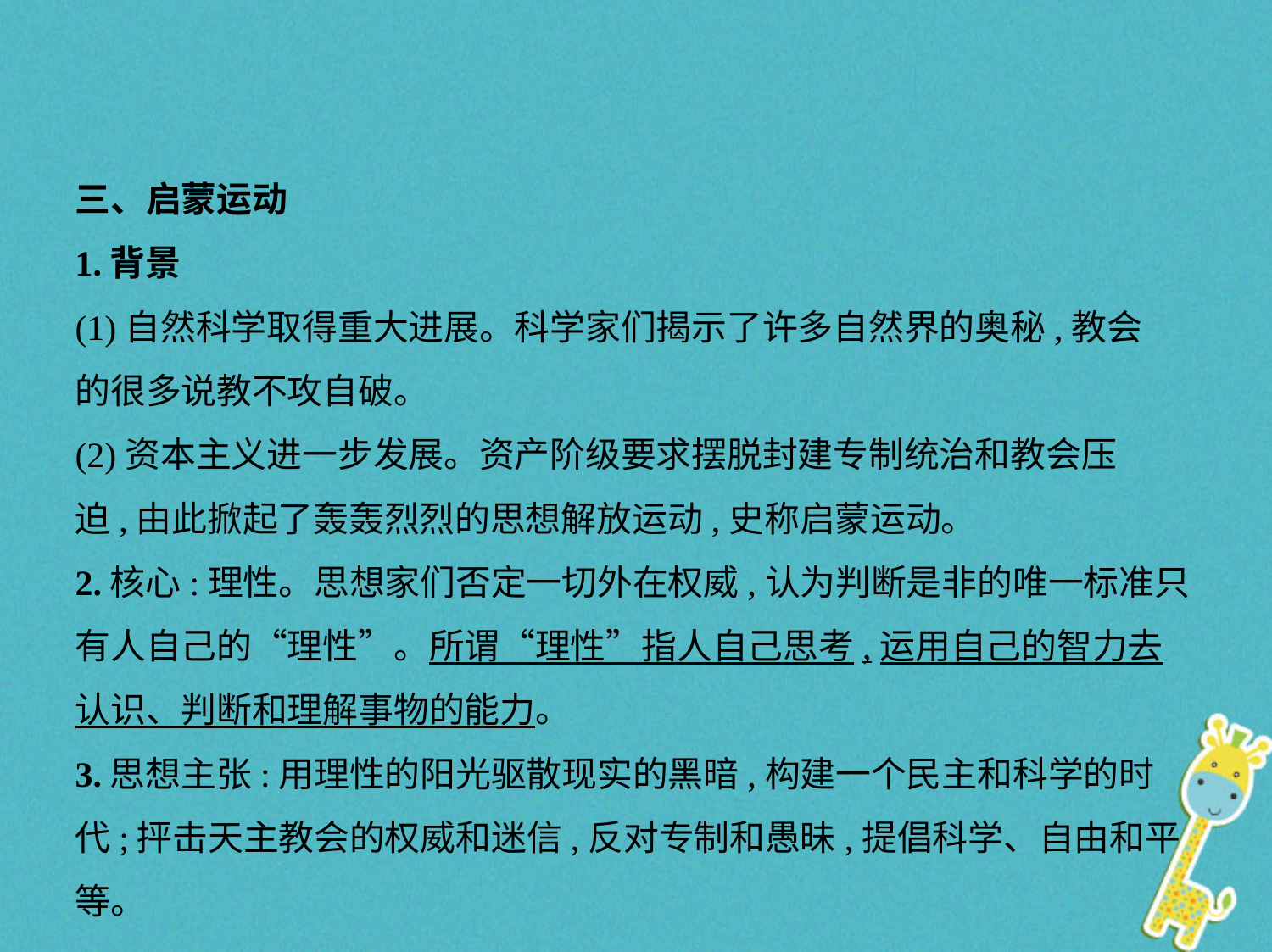

三、启蒙运动
1.背景
(1)自然科学取得重大进展。科学家们揭示了许多自然界的奥秘,教会
的很多说教不攻自破。
(2)资本主义进一步发展。资产阶级要求摆脱封建专制统治和教会压
迫,由此掀起了轰轰烈烈的思想解放运动,史称启蒙运动。
2.核心:理性。思想家们否定一切外在权威,认为判断是非的唯一标准只
有人自己的“理性”。所谓“理性”指人自己思考,运用自己的智力去
认识、判断和理解事物的能力。
3.思想主张:用理性的阳光驱散现实的黑暗,构建一个民主和科学的时代;抨击天主教会的权威和迷信,反对专制和愚昧,提倡科学、自由和平等。